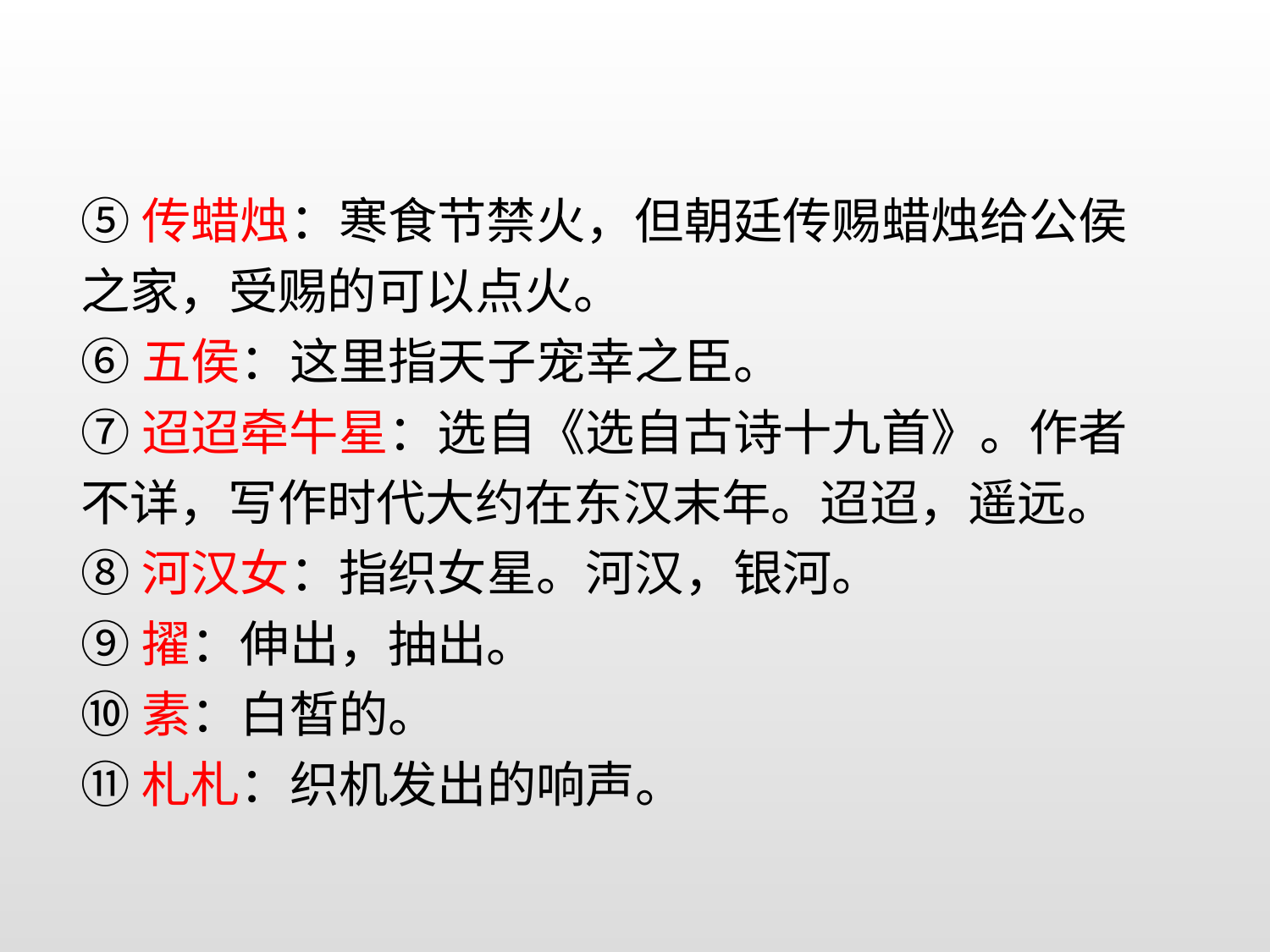

⑤传蜡烛：寒食节禁火，但朝廷传赐蜡烛给公侯之家，受赐的可以点火。
⑥五侯：这里指天子宠幸之臣。
⑦迢迢牵牛星：选自《选自古诗十九首》。作者不详，写作时代大约在东汉末年。迢迢，遥远。
⑧河汉女：指织女星。河汉，银河。
⑨擢：伸出，抽出。
⑩素：白皙的。
⑪札札：织机发出的响声。